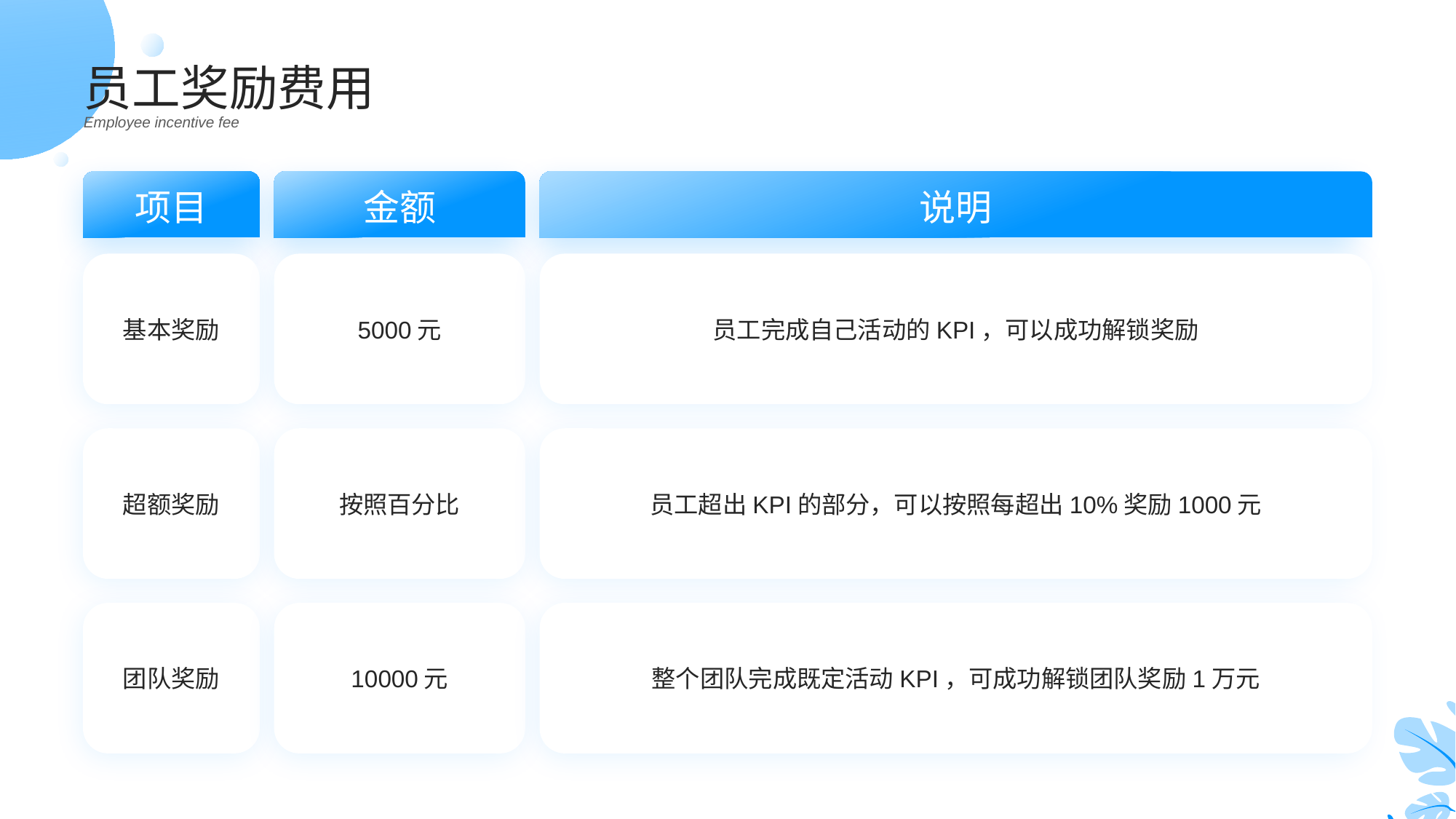

员工奖励费用
Employee incentive fee
项目
金额
说明
基本奖励
5000元
员工完成自己活动的KPI，可以成功解锁奖励
超额奖励
按照百分比
员工超出KPI的部分，可以按照每超出10%奖励1000元
团队奖励
10000元
整个团队完成既定活动KPI，可成功解锁团队奖励1万元